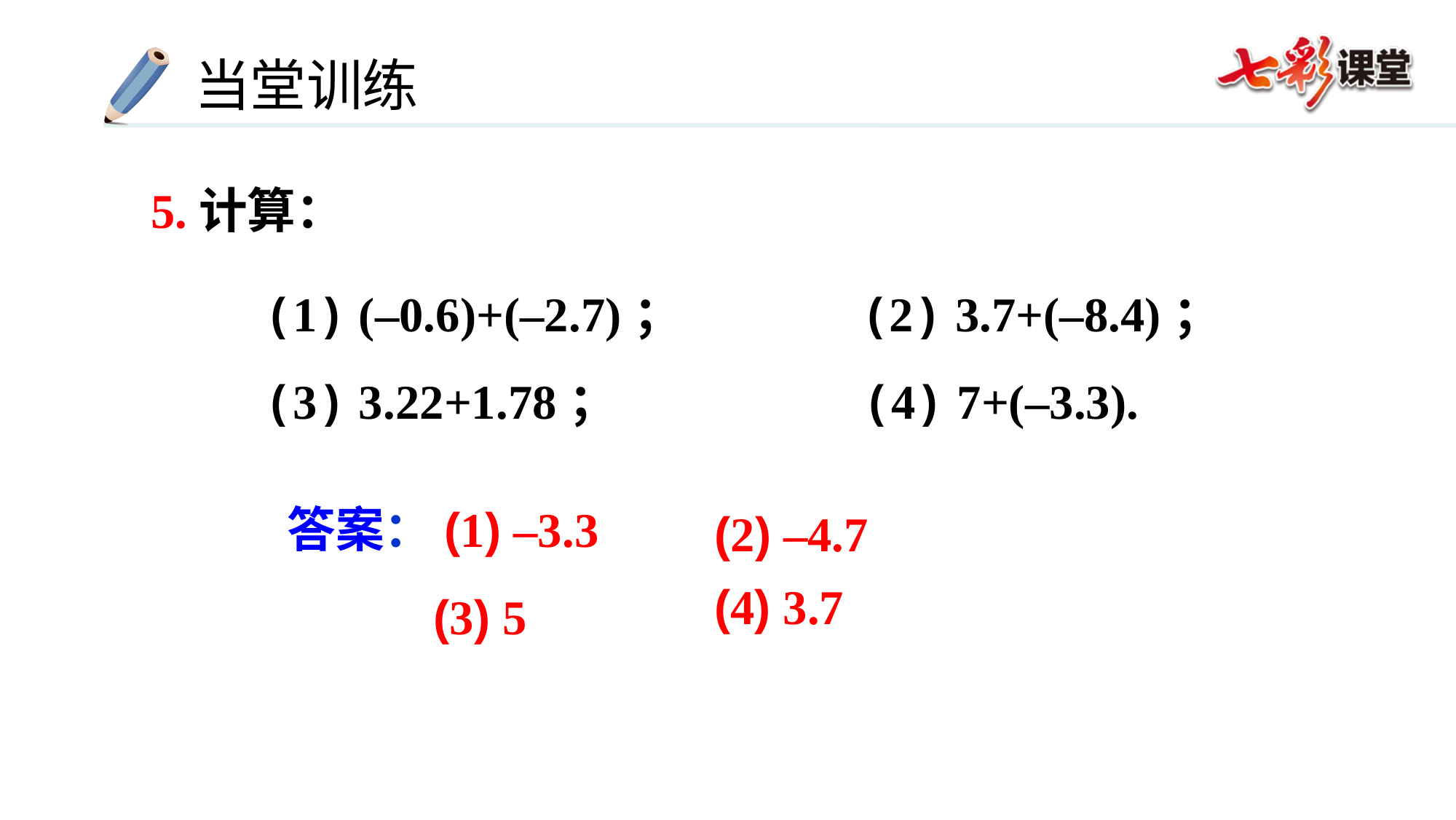

5.计算：
(1) (–0.6)+(–2.7)；               (2) 3.7+(–8.4)；
(3) 3.22+1.78；                     (4) 7+(–3.3).
答案：(1) –3.3
            (3) 5
(2) –4.7
(4) 3.7